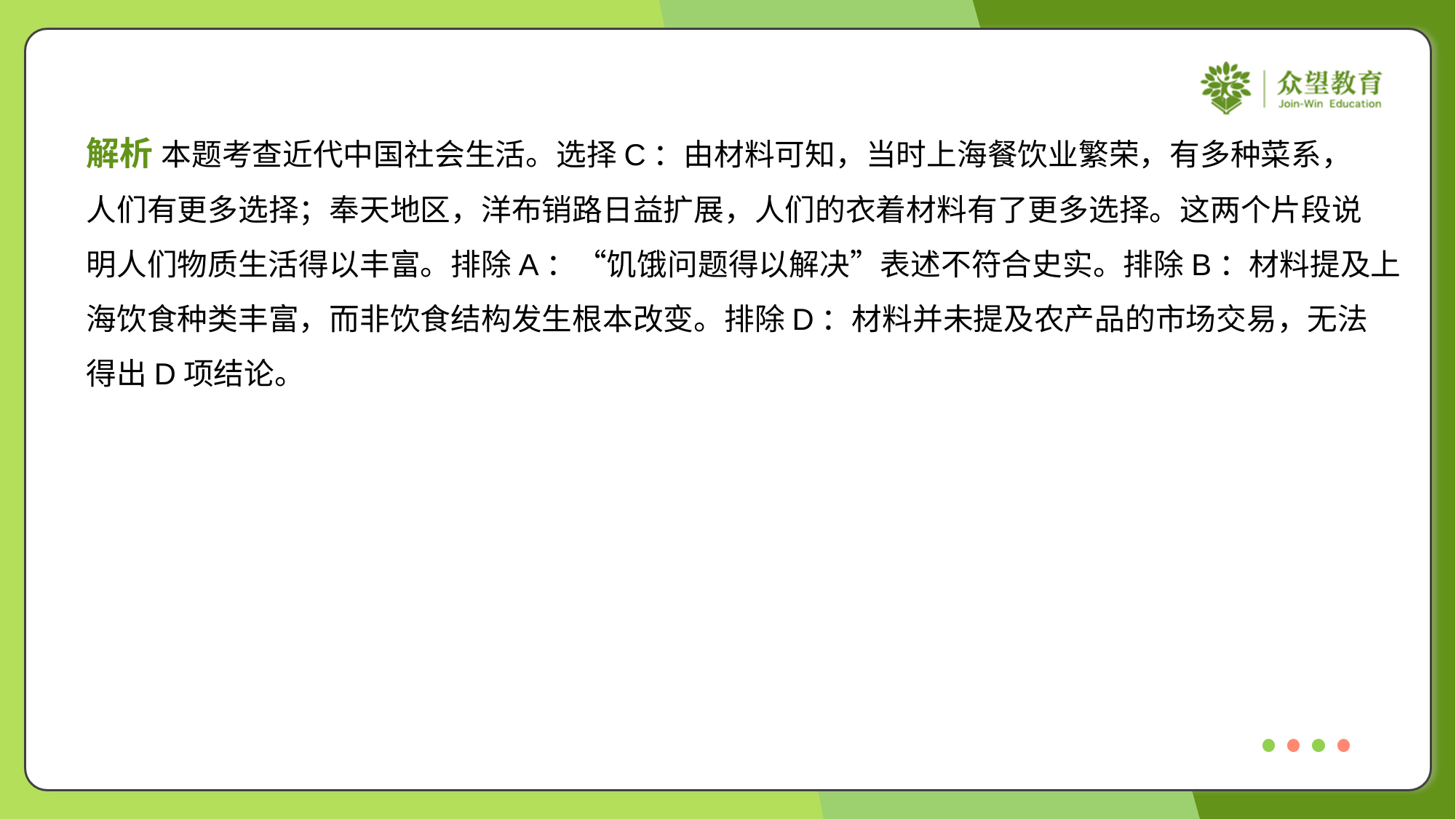

解析 本题考查近代中国社会生活。选择C：由材料可知，当时上海餐饮业繁荣，有多种菜系，
人们有更多选择；奉天地区，洋布销路日益扩展，人们的衣着材料有了更多选择。这两个片段说
明人们物质生活得以丰富。排除A：“饥饿问题得以解决”表述不符合史实。排除B：材料提及上
海饮食种类丰富，而非饮食结构发生根本改变。排除D：材料并未提及农产品的市场交易，无法
得出D项结论。